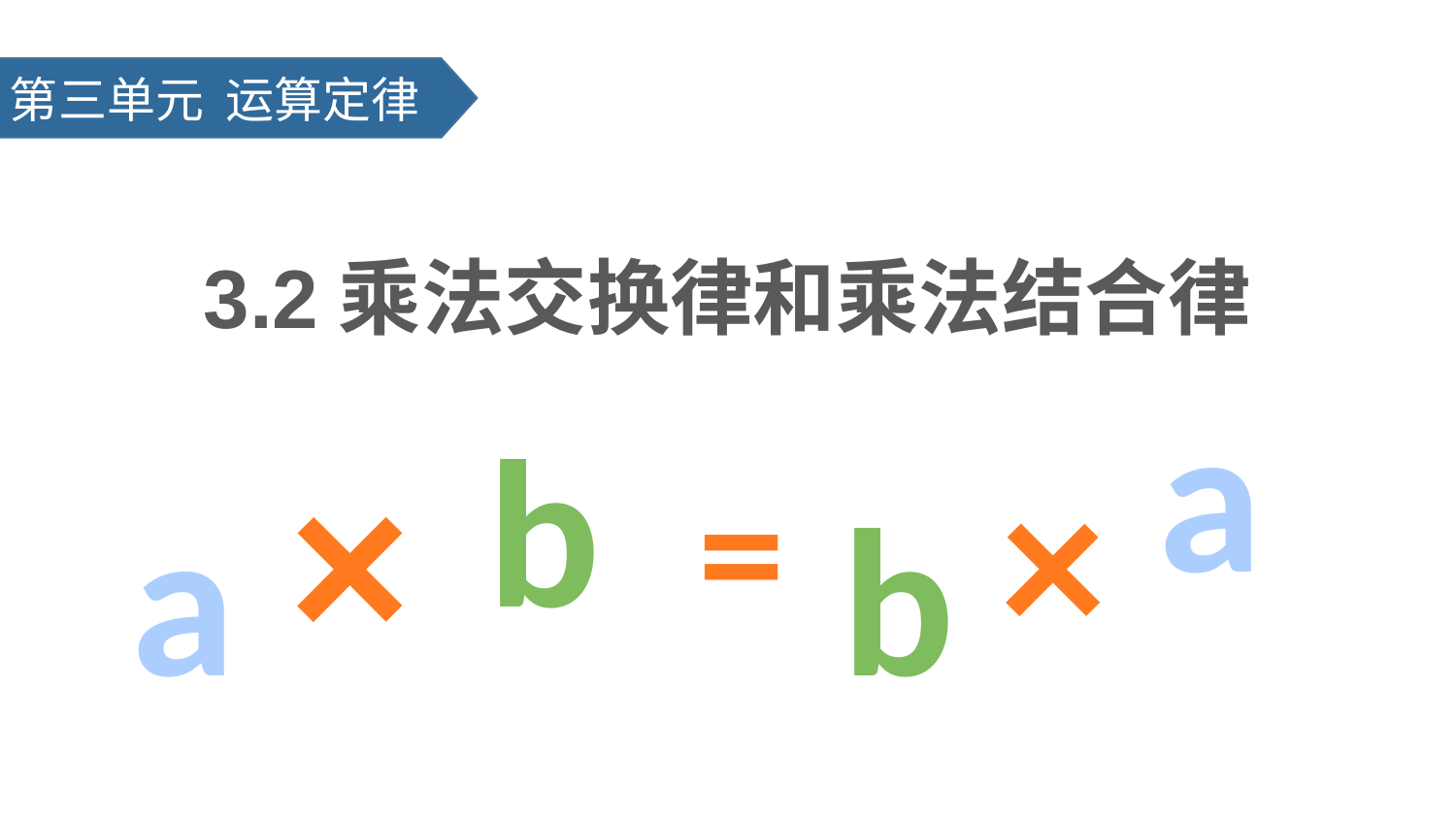

第三单元  运算定律
3.2乘法交换律和乘法结合律
a
b
×
×
=

a
b